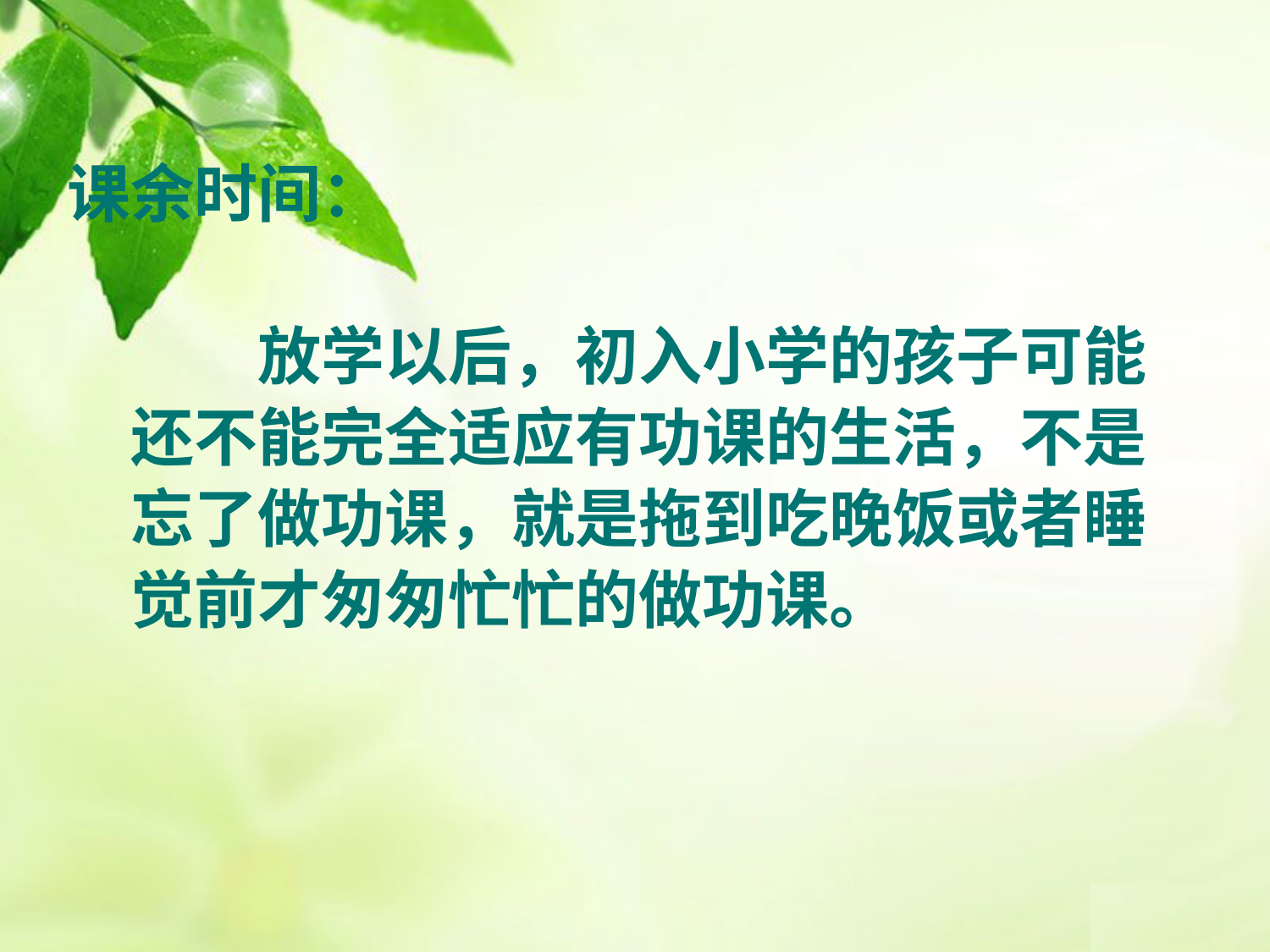

课余时间：

　　　放学以后，初入小学的孩子可能
　还不能完全适应有功课的生活，不是
　忘了做功课，就是拖到吃晚饭或者睡
　觉前才匆匆忙忙的做功课。